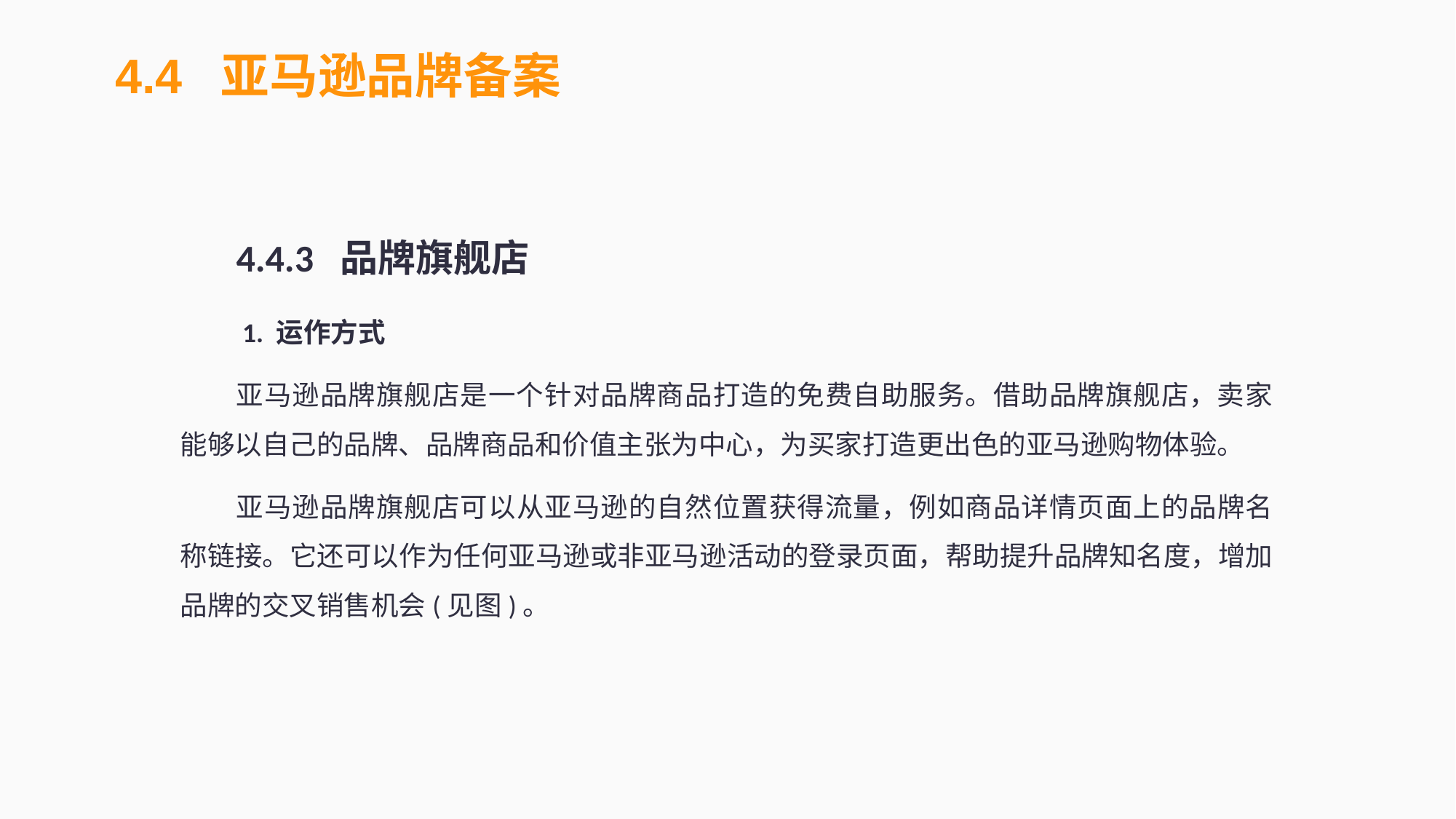

4.4  亚马逊品牌备案
4.4.3  品牌旗舰店
 1. 运作方式
亚马逊品牌旗舰店是一个针对品牌商品打造的免费自助服务。借助品牌旗舰店，卖家能够以自己的品牌、品牌商品和价值主张为中心，为买家打造更出色的亚马逊购物体验。
亚马逊品牌旗舰店可以从亚马逊的自然位置获得流量，例如商品详情页面上的品牌名称链接。它还可以作为任何亚马逊或非亚马逊活动的登录页面，帮助提升品牌知名度，增加品牌的交叉销售机会(见图)。